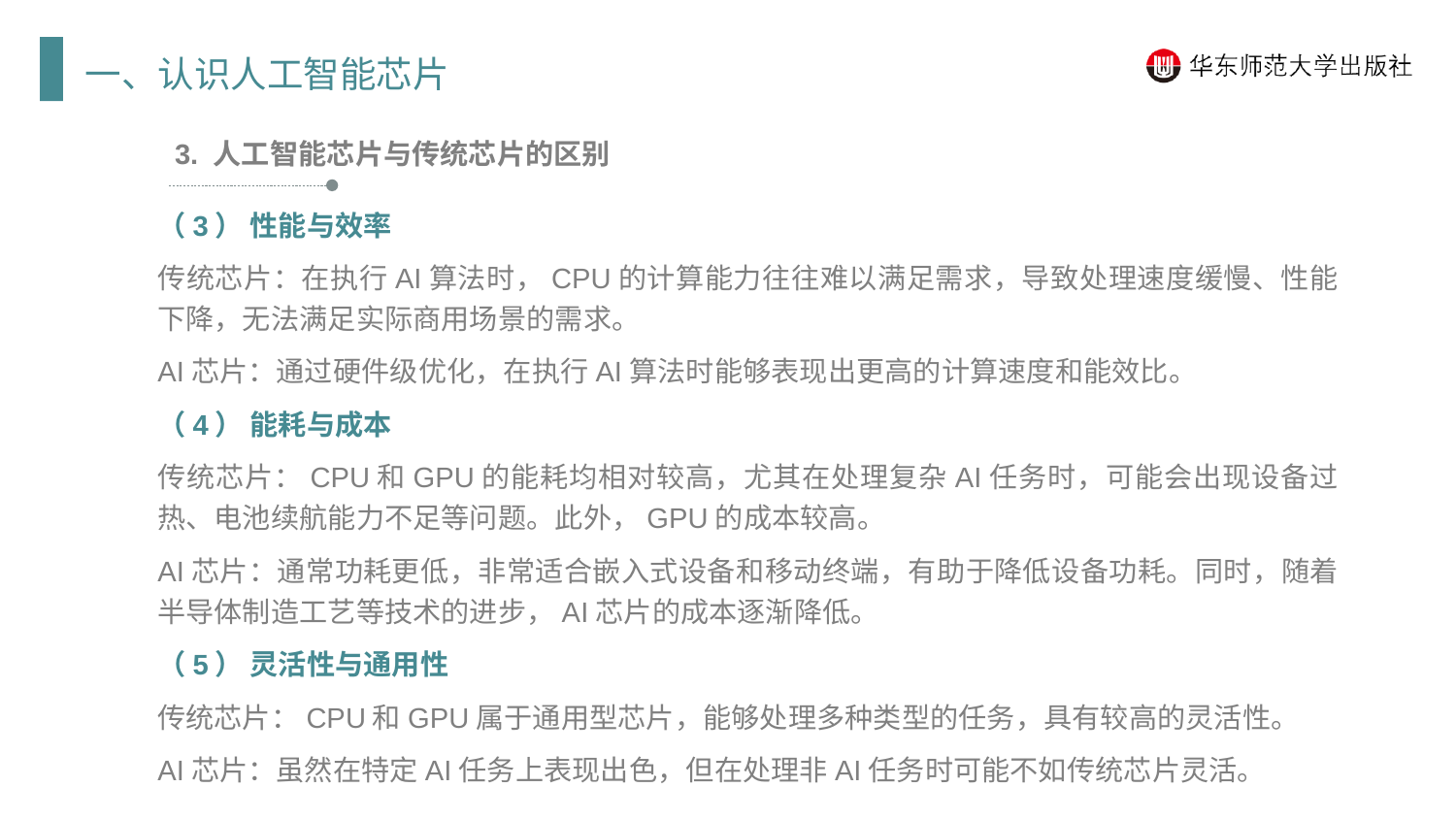

一、认识人工智能芯片
3. 人工智能芯片与传统芯片的区别
（3） 性能与效率
传统芯片：在执行AI算法时，CPU的计算能力往往难以满足需求，导致处理速度缓慢、性能下降，无法满足实际商用场景的需求。
AI芯片：通过硬件级优化，在执行AI算法时能够表现出更高的计算速度和能效比。
（4） 能耗与成本
传统芯片：CPU和GPU的能耗均相对较高，尤其在处理复杂AI任务时，可能会出现设备过热、电池续航能力不足等问题。此外，GPU的成本较高。
AI芯片：通常功耗更低，非常适合嵌入式设备和移动终端，有助于降低设备功耗。同时，随着半导体制造工艺等技术的进步，AI芯片的成本逐渐降低。
（5） 灵活性与通用性
传统芯片：CPU和GPU属于通用型芯片，能够处理多种类型的任务，具有较高的灵活性。
AI芯片：虽然在特定AI任务上表现出色，但在处理非AI任务时可能不如传统芯片灵活。